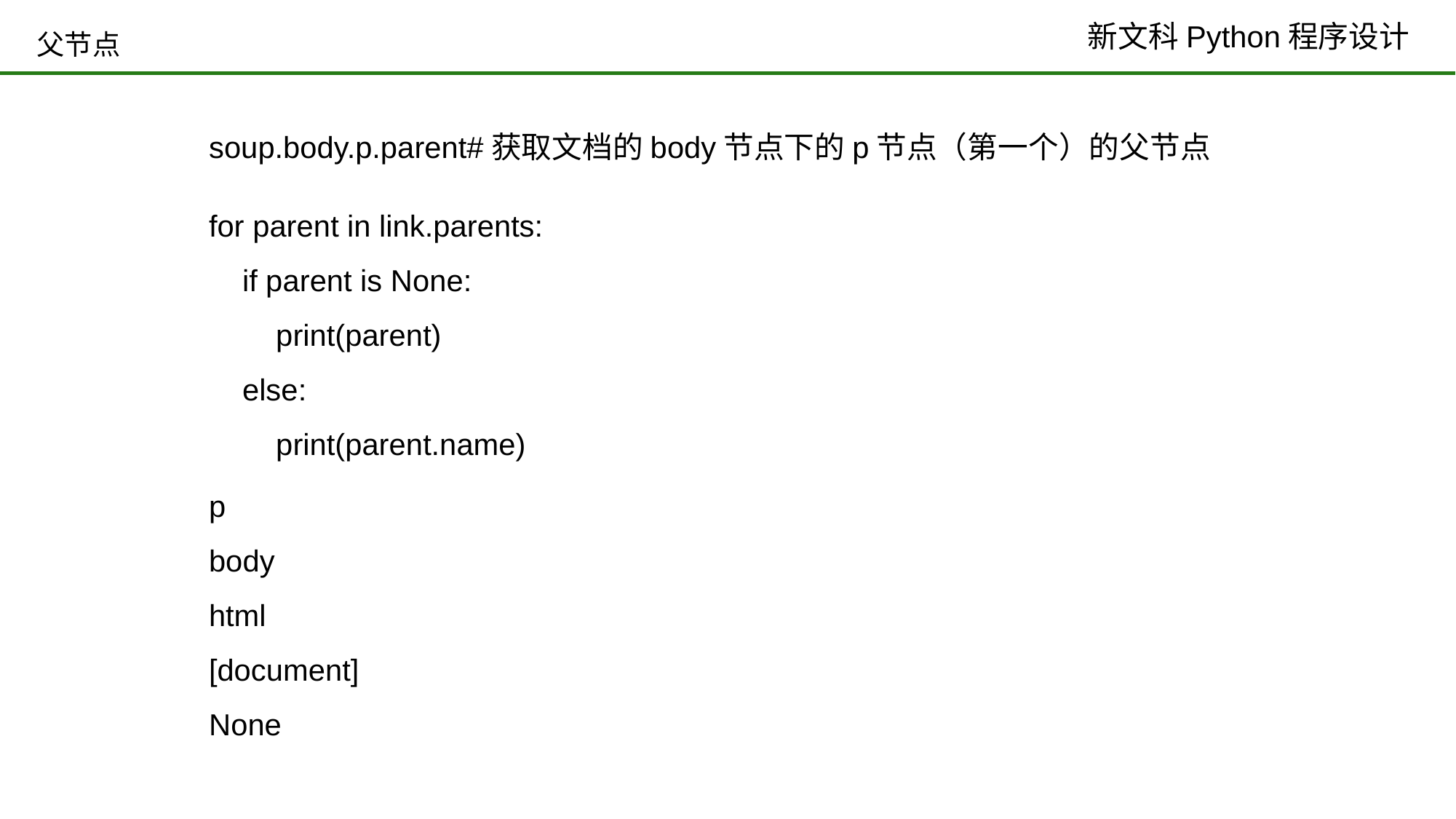

# 父节点
soup.body.p.parent#获取文档的body节点下的p节点（第一个）的父节点
for parent in link.parents:
    if parent is None:
        print(parent)
    else:
        print(parent.name)
p
body
html
[document]
None